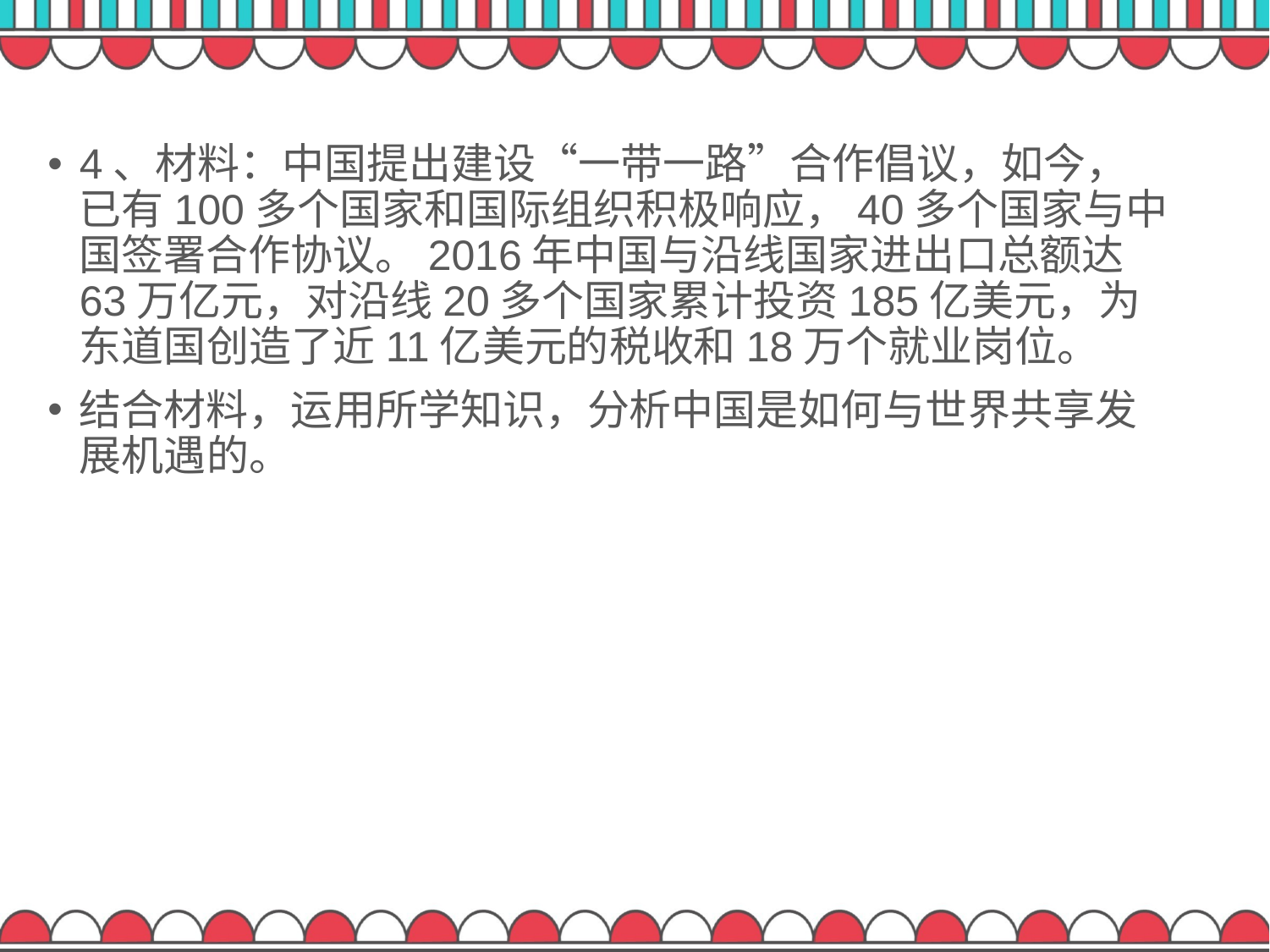

4、材料：中国提出建设“一带一路”合作倡议，如今，已有100多个国家和国际组织积极响应，40多个国家与中国签署合作协议。2016年中国与沿线国家进出口总额达63万亿元，对沿线20多个国家累计投资185亿美元，为东道国创造了近11亿美元的税收和18万个就业岗位。
结合材料，运用所学知识，分析中国是如何与世界共享发展机遇的。